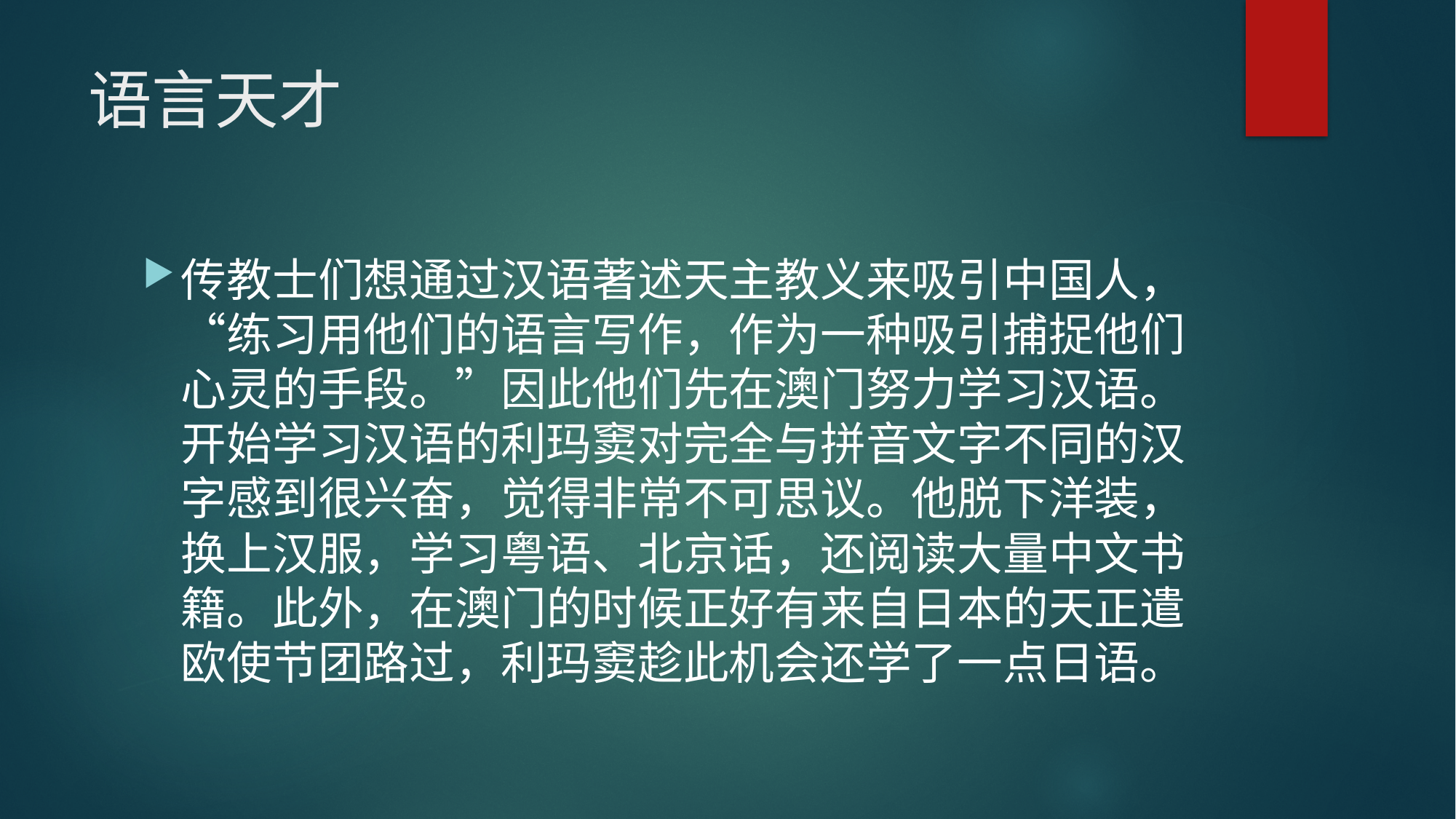

# 语言天才
传教士们想通过汉语著述天主教义来吸引中国人，“练习用他们的语言写作，作为一种吸引捕捉他们心灵的手段。”因此他们先在澳门努力学习汉语。开始学习汉语的利玛窦对完全与拼音文字不同的汉字感到很兴奋，觉得非常不可思议。他脱下洋装，换上汉服，学习粤语、北京话，还阅读大量中文书籍。此外，在澳门的时候正好有来自日本的天正遣欧使节团路过，利玛窦趁此机会还学了一点日语。